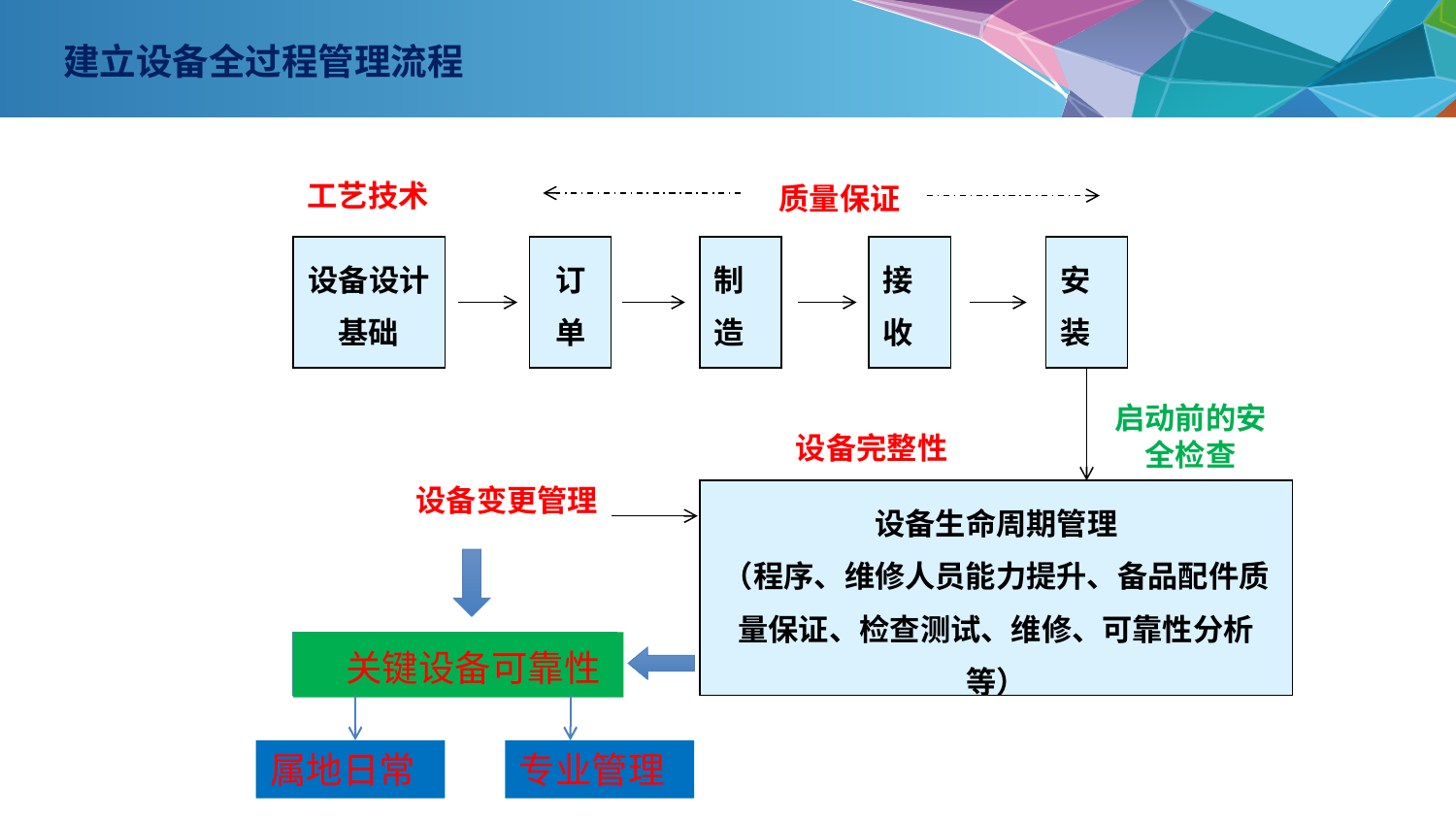

建立设备全过程管理流程
工艺技术
质量保证
设备设计基础
订单
制造
接收
安装
启动前的安全检查
设备完整性
设备变更管理
设备生命周期管理
（程序、维修人员能力提升、备品配件质量保证、检查测试、维修、可靠性分析等）

   关键设备可靠性

属地日常
专业管理